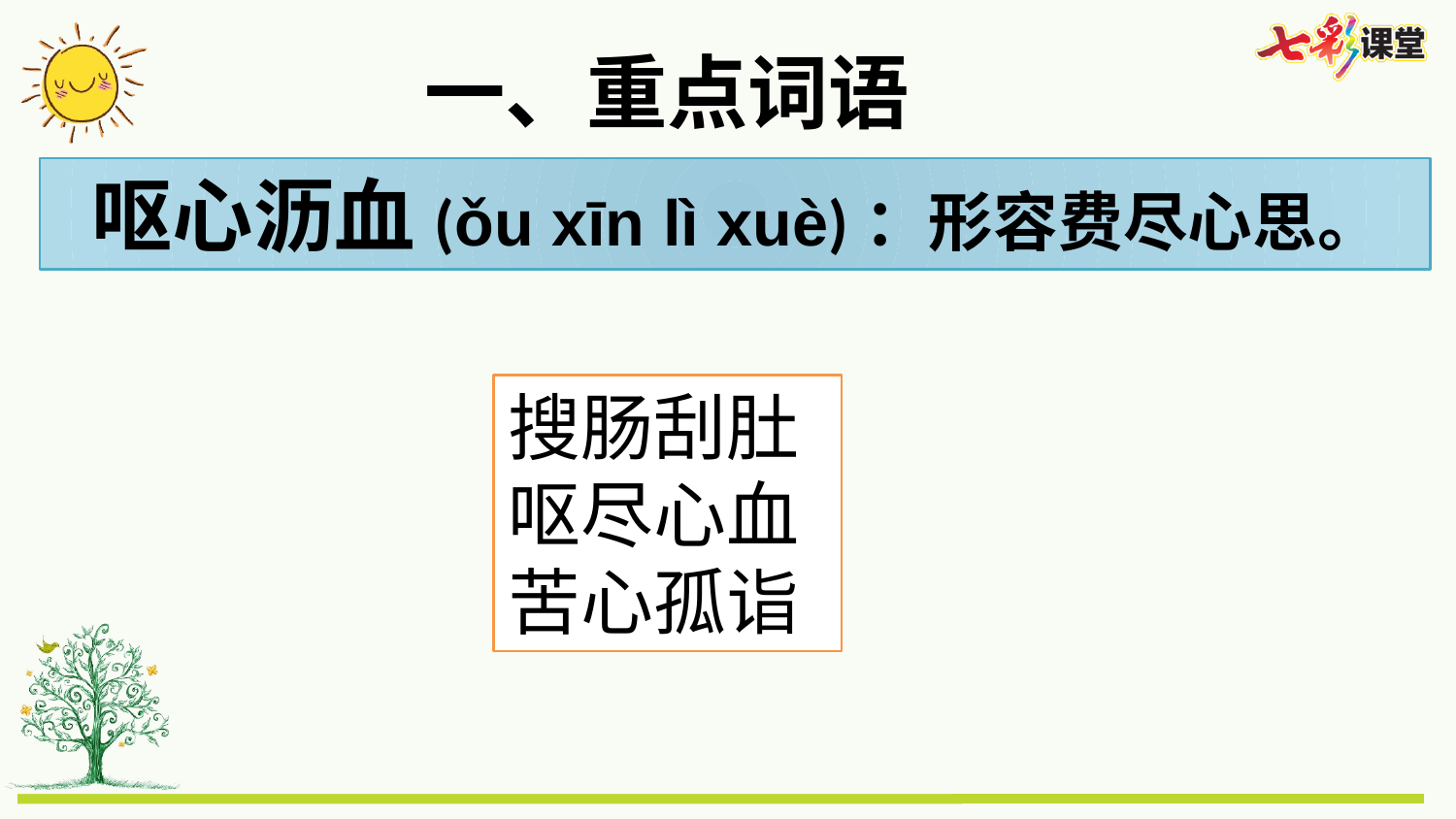

一、重点词语
 呕心沥血(ǒu xīn lì xuè)：形容费尽心思。
搜肠刮肚
呕尽心血
苦心孤诣